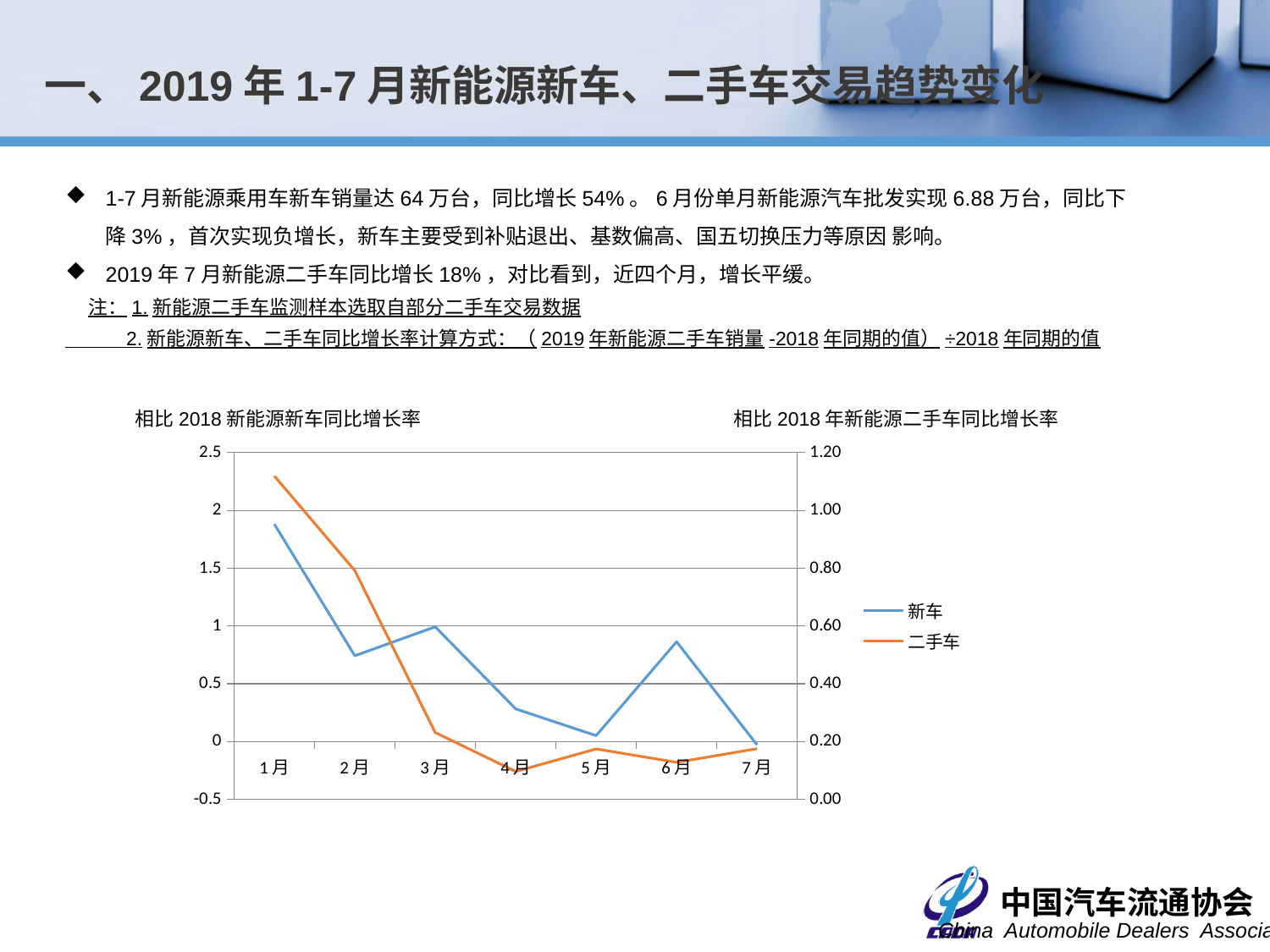

一、2019年1-7月新能源新车、二手车交易趋势变化
1-7月新能源乘用车新车销量达64万台，同比增长54%。6月份单月新能源汽车批发实现6.88万台，同比下降3%，首次实现负增长，新车主要受到补贴退出、基数偏高、国五切换压力等原因 影响。
2019年7月新能源二手车同比增长18%，对比看到，近四个月，增长平缓。
    注：1.新能源二手车监测样本选取自部分二手车交易数据
           2.新能源新车、二手车同比增长率计算方式：（2019年新能源二手车销量-2018年同期的值）÷2018年同期的值
相比2018新能源新车同比增长率
相比2018年新能源二手车同比增长率

### Chart

| Category | 新车 | 二手车 |
|---|---|---|
| 1月 | 1.8818193311840192 | 1.1192758253461128 |
| 2月 | 0.7421269296740994 | 0.792022792022792 |
| 3月 | 0.9926242305690648 | 0.2310281517747858 |
| 4月 | 0.2819975114988326 | 0.096283267054145 |
| 5月 | 0.051308196294528575 | 0.17436524931171613 |
| 6月 | 0.8633547306726207 | 0.1279443254817987 |
| 7月 | -0.028996964777299357 | 0.17513000917711838 |